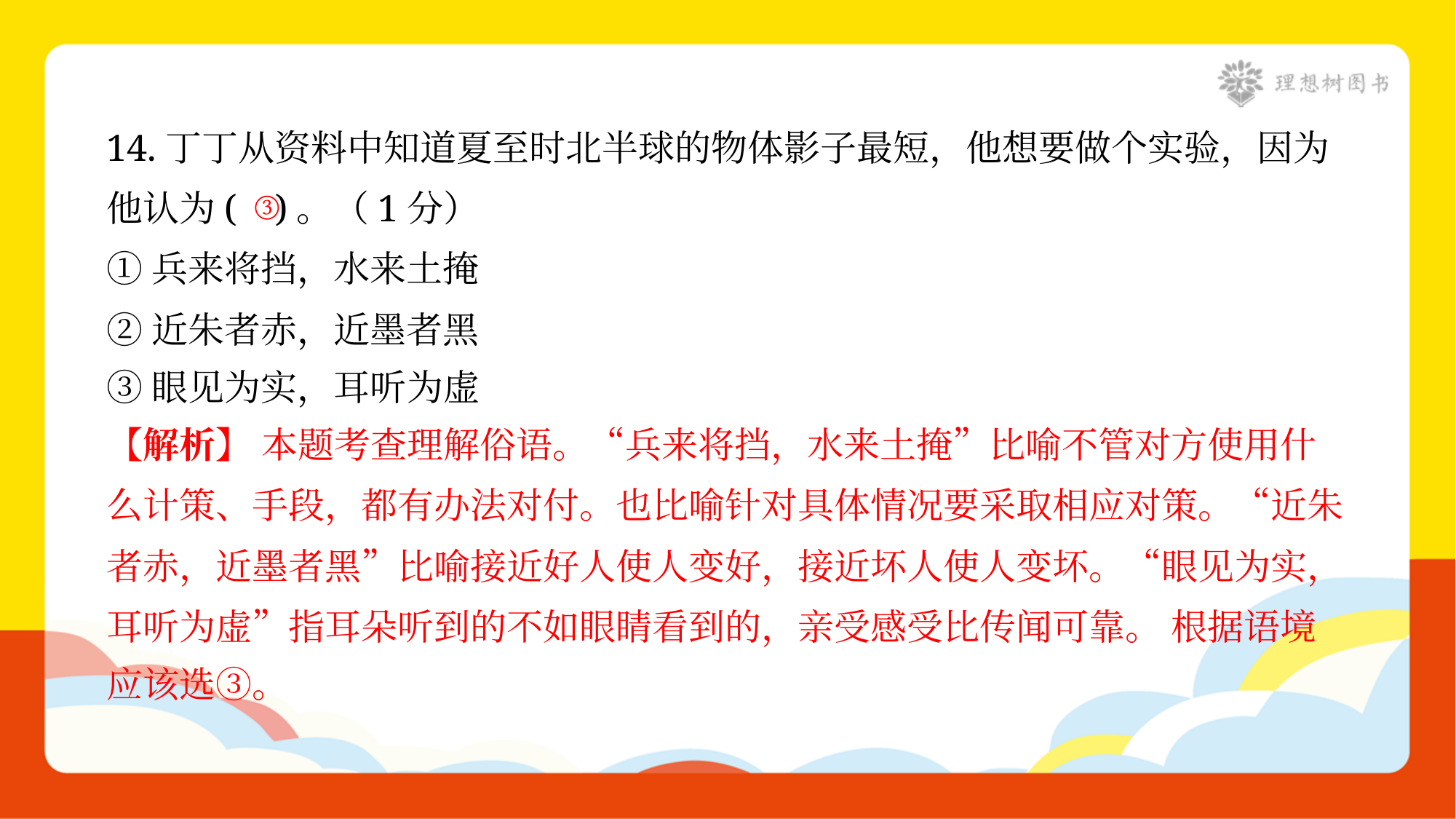

14.丁丁从资料中知道夏至时北半球的物体影子最短，他想要做个实验，因为
他认为(    )。（1分）
①兵来将挡，水来土掩
②近朱者赤，近墨者黑
③眼见为实，耳听为虚
③
【解析】 本题考查理解俗语。“兵来将挡，水来土掩”比喻不管对方使用什
么计策、手段，都有办法对付。也比喻针对具体情况要采取相应对策。“近朱
者赤，近墨者黑”比喻接近好人使人变好，接近坏人使人变坏。“眼见为实，
耳听为虚”指耳朵听到的不如眼睛看到的，亲受感受比传闻可靠。 根据语境
应该选③。